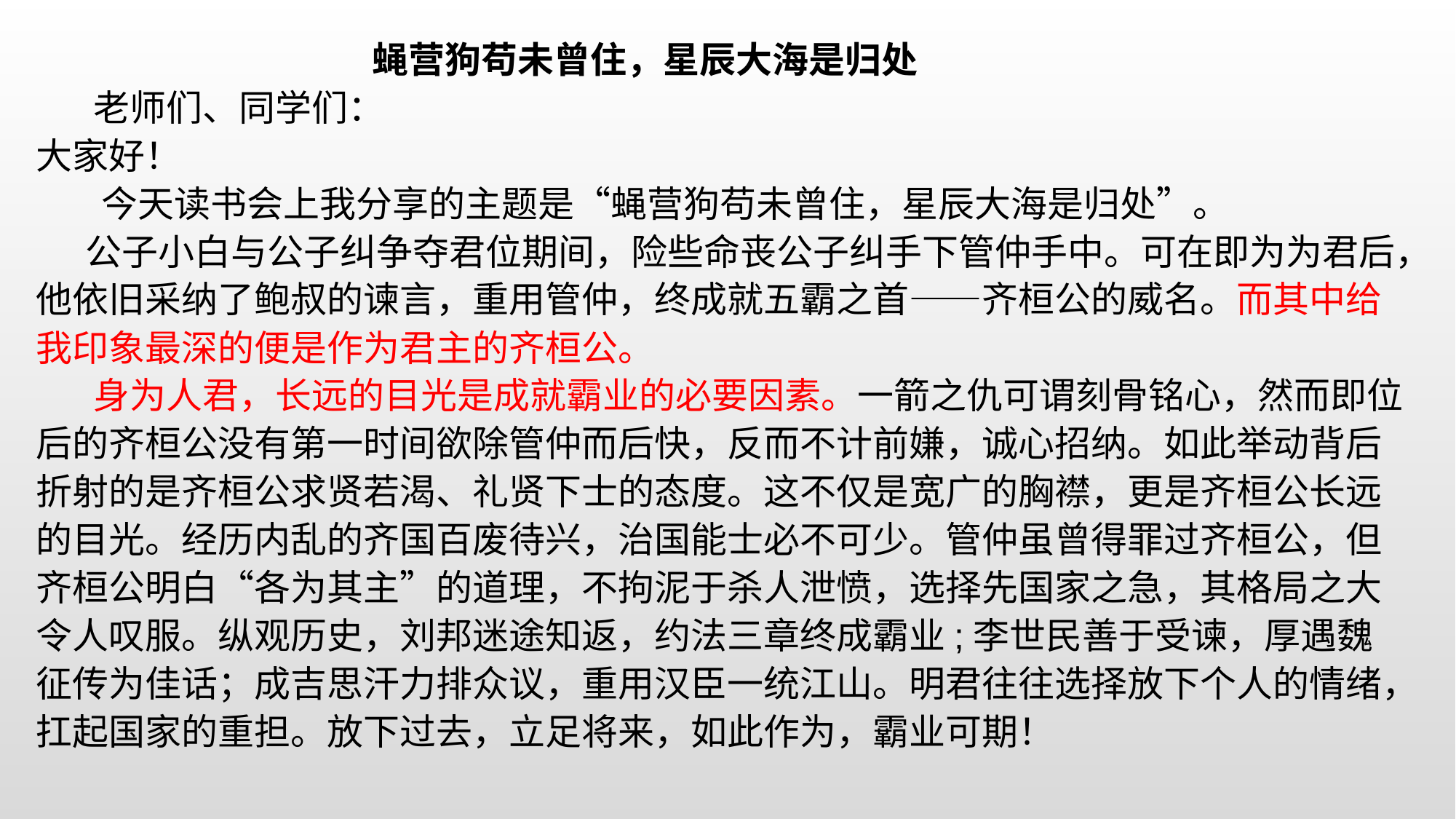

蝇营狗苟未曾住，星辰大海是归处
      老师们、同学们：大家好！
       今天读书会上我分享的主题是“蝇营狗苟未曾住，星辰大海是归处”。     公子小白与公子纠争夺君位期间，险些命丧公子纠手下管仲手中。可在即为为君后，他依旧采纳了鲍叔的谏言，重用管仲，终成就五霸之首——齐桓公的威名。而其中给我印象最深的便是作为君主的齐桓公。
      身为人君，长远的目光是成就霸业的必要因素。一箭之仇可谓刻骨铭心，然而即位后的齐桓公没有第一时间欲除管仲而后快，反而不计前嫌，诚心招纳。如此举动背后折射的是齐桓公求贤若渴、礼贤下士的态度。这不仅是宽广的胸襟，更是齐桓公长远的目光。经历内乱的齐国百废待兴，治国能士必不可少。管仲虽曾得罪过齐桓公，但齐桓公明白“各为其主”的道理，不拘泥于杀人泄愤，选择先国家之急，其格局之大令人叹服。纵观历史，刘邦迷途知返，约法三章终成霸业;李世民善于受谏，厚遇魏征传为佳话；成吉思汗力排众议，重用汉臣一统江山。明君往往选择放下个人的情绪，扛起国家的重担。放下过去，立足将来，如此作为，霸业可期！